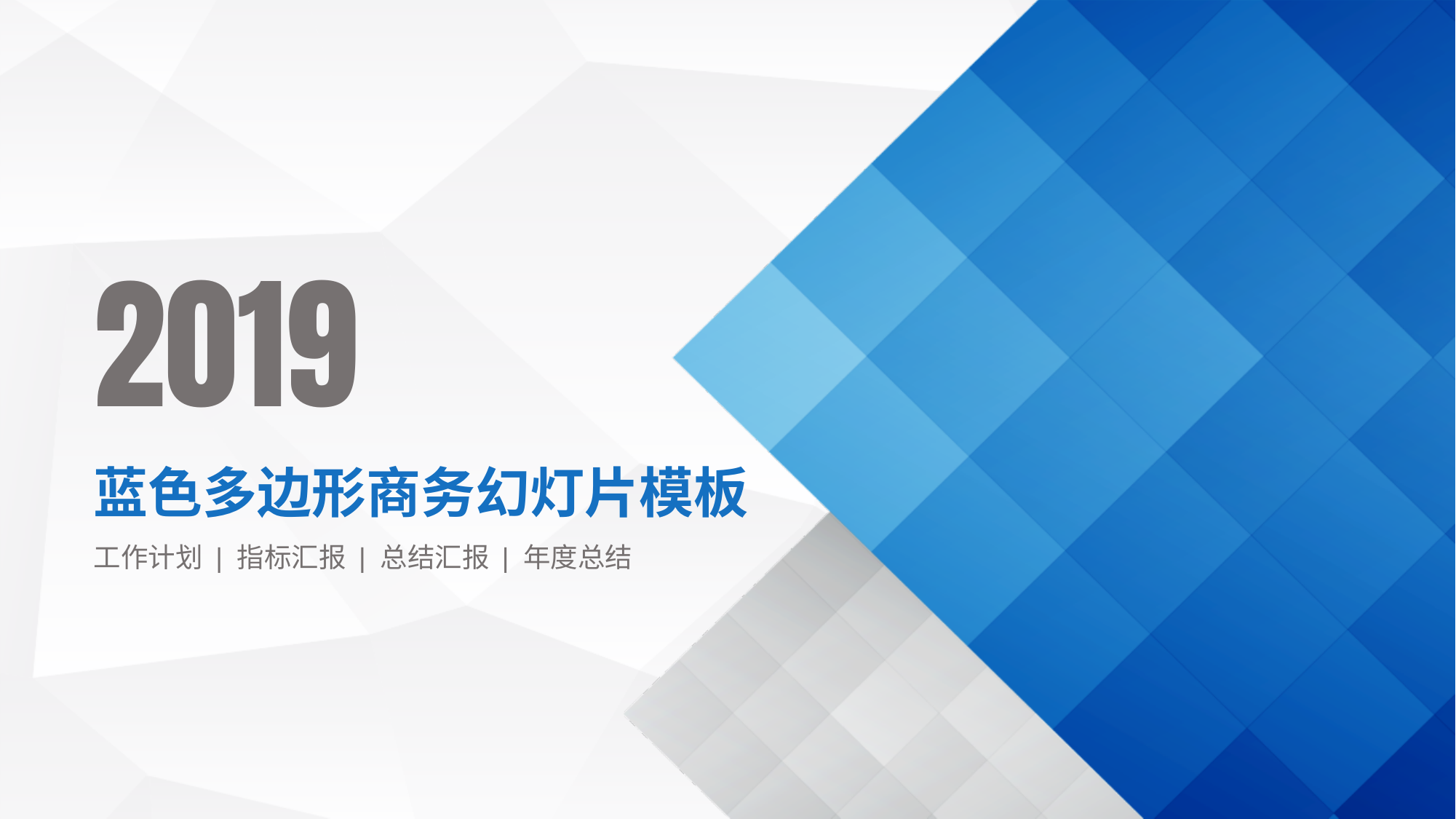

2019
蓝色多边形商务幻灯片模板
工作计划 | 指标汇报 | 总结汇报 | 年度总结